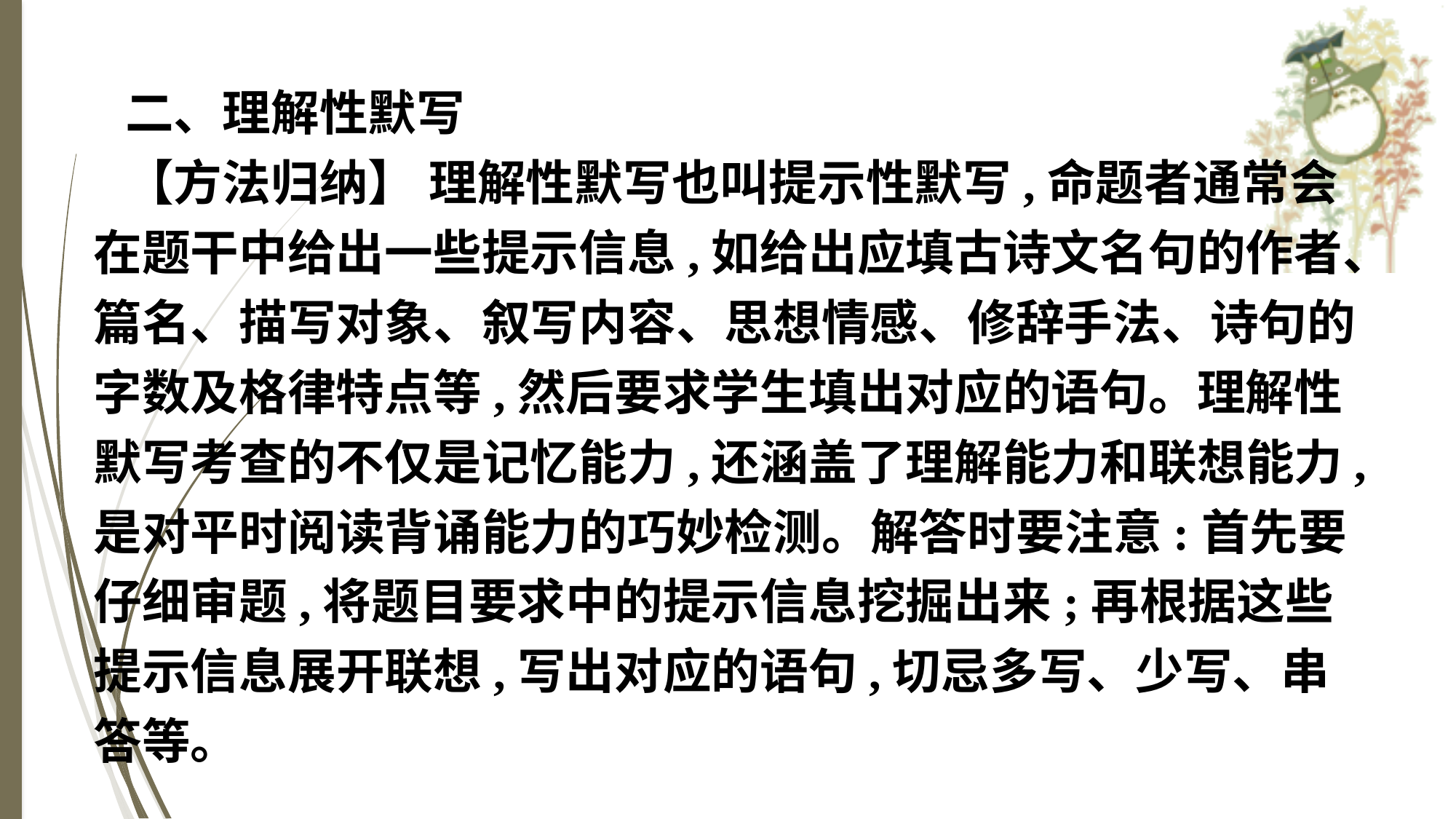

二、理解性默写
【方法归纳】 理解性默写也叫提示性默写,命题者通常会在题干中给出一些提示信息,如给出应填古诗文名句的作者、篇名、描写对象、叙写内容、思想情感、修辞手法、诗句的字数及格律特点等,然后要求学生填出对应的语句。理解性默写考查的不仅是记忆能力,还涵盖了理解能力和联想能力,是对平时阅读背诵能力的巧妙检测。解答时要注意:首先要仔细审题,将题目要求中的提示信息挖掘出来;再根据这些提示信息展开联想,写出对应的语句,切忌多写、少写、串答等。